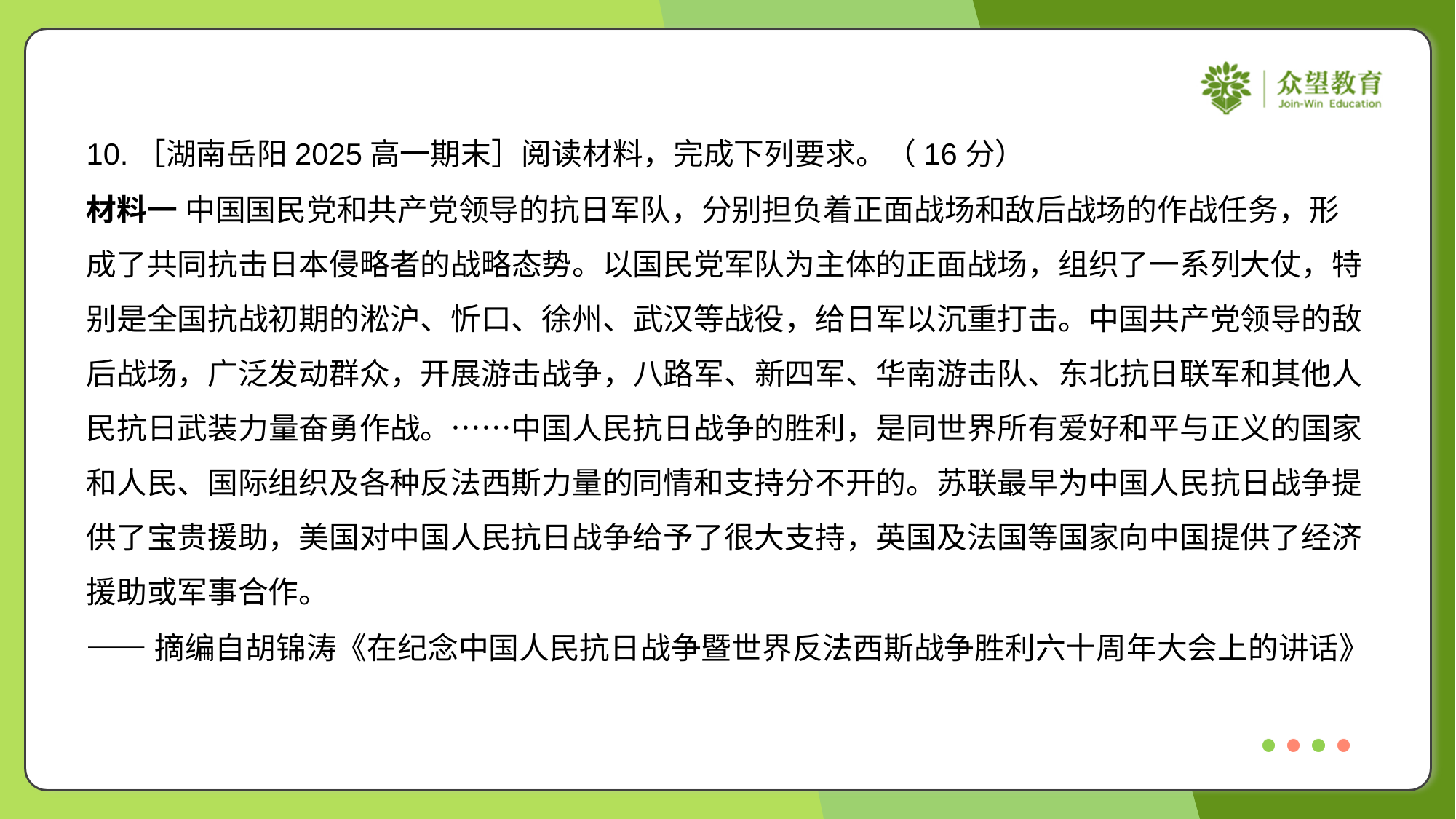

10.［湖南岳阳2025高一期末］阅读材料，完成下列要求。（16分）
材料一 中国国民党和共产党领导的抗日军队，分别担负着正面战场和敌后战场的作战任务，形
成了共同抗击日本侵略者的战略态势。以国民党军队为主体的正面战场，组织了一系列大仗，特
别是全国抗战初期的淞沪、忻口、徐州、武汉等战役，给日军以沉重打击。中国共产党领导的敌
后战场，广泛发动群众，开展游击战争，八路军、新四军、华南游击队、东北抗日联军和其他人
民抗日武装力量奋勇作战。……中国人民抗日战争的胜利，是同世界所有爱好和平与正义的国家
和人民、国际组织及各种反法西斯力量的同情和支持分不开的。苏联最早为中国人民抗日战争提
供了宝贵援助，美国对中国人民抗日战争给予了很大支持，英国及法国等国家向中国提供了经济
援助或军事合作。
——摘编自胡锦涛《在纪念中国人民抗日战争暨世界反法西斯战争胜利六十周年大会上的讲话》